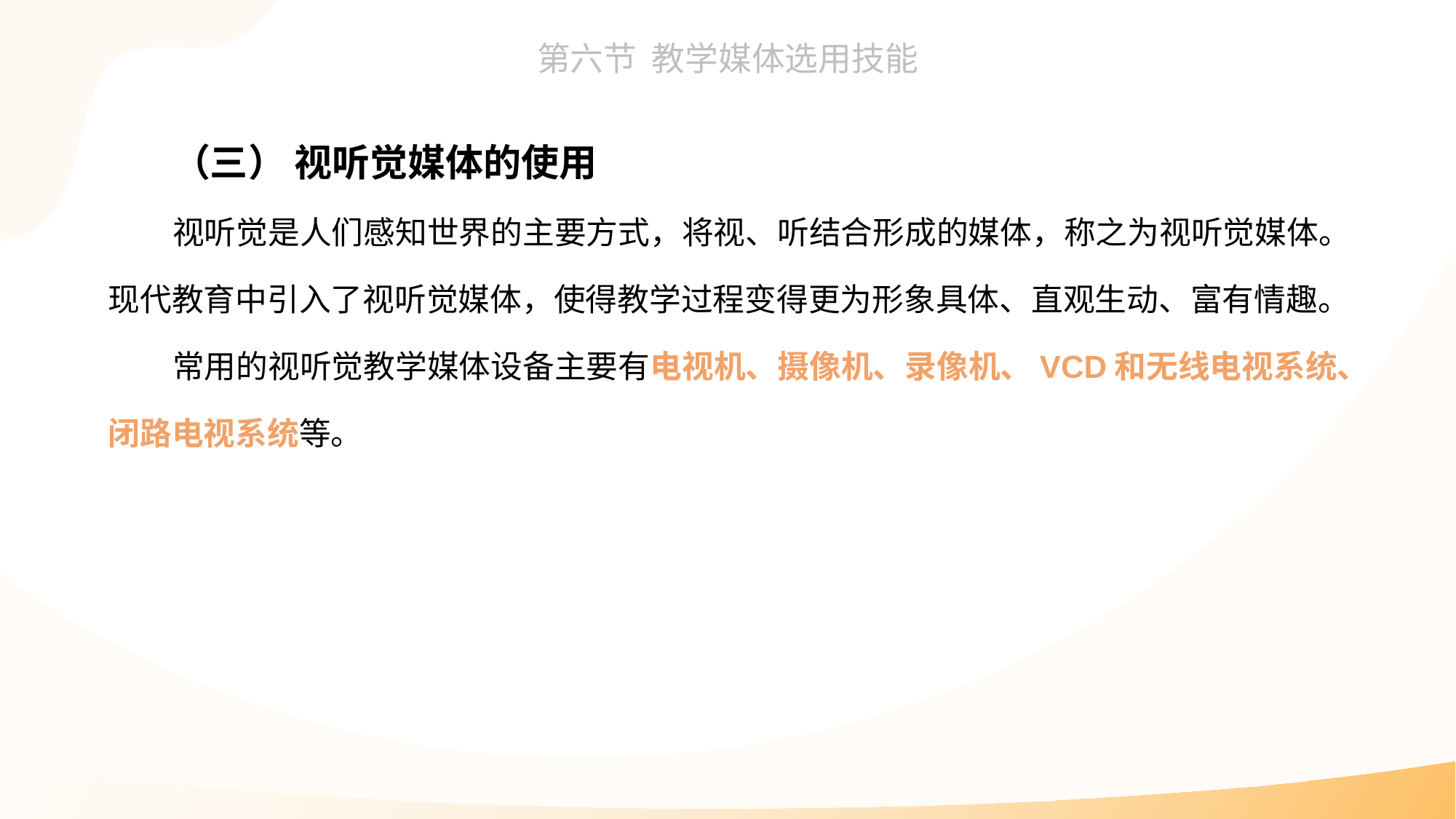

（三） 视听觉媒体的使用
视听觉是人们感知世界的主要方式，将视、听结合形成的媒体，称之为视听觉媒体。现代教育中引入了视听觉媒体，使得教学过程变得更为形象具体、直观生动、富有情趣。
常用的视听觉教学媒体设备主要有电视机、摄像机、录像机、VCD和无线电视系统、闭路电视系统等。